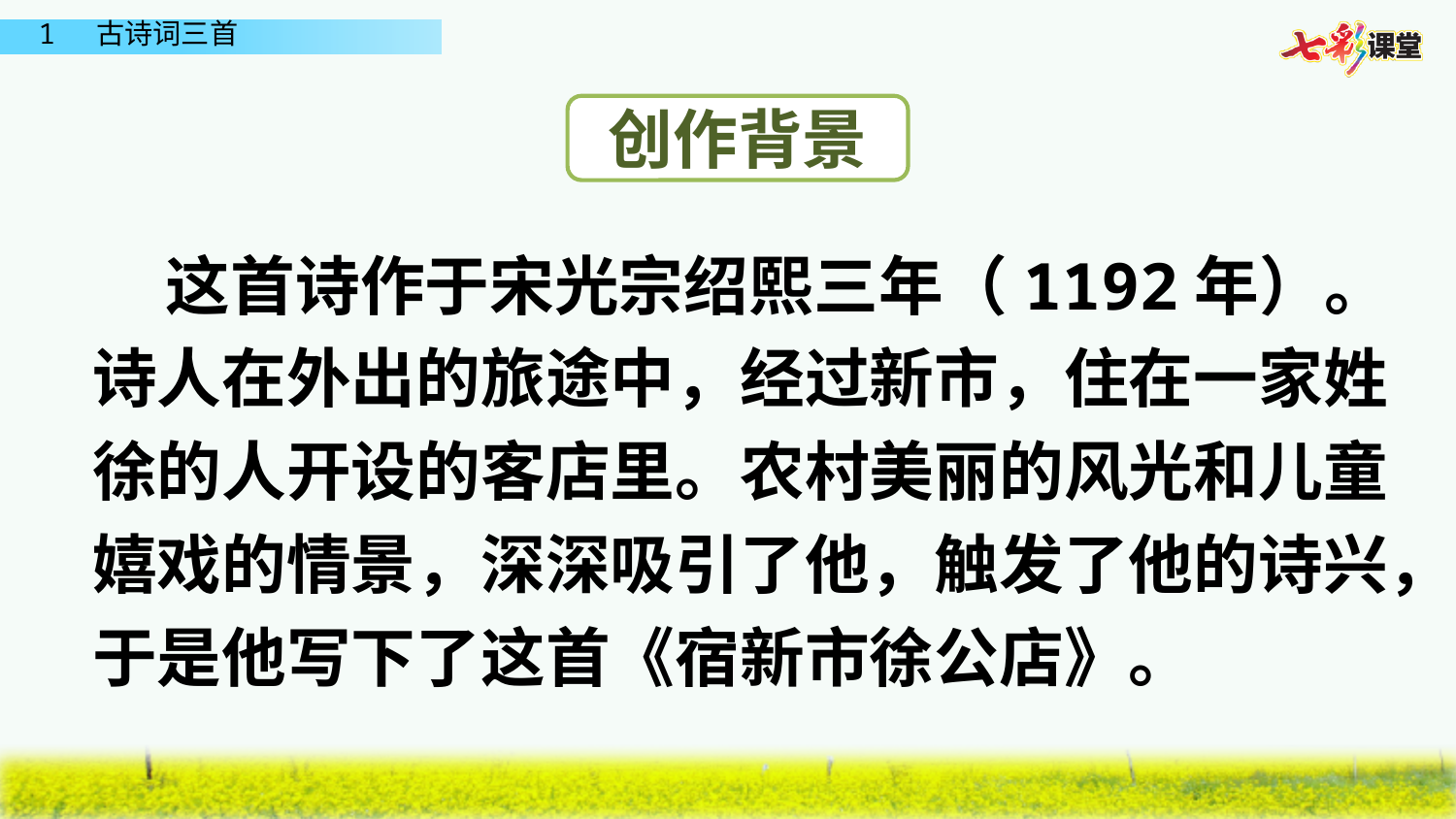

创作背景
    这首诗作于宋光宗绍熙三年（1192年）。诗人在外出的旅途中，经过新市，住在一家姓徐的人开设的客店里。农村美丽的风光和儿童嬉戏的情景，深深吸引了他，触发了他的诗兴，于是他写下了这首《宿新市徐公店》。